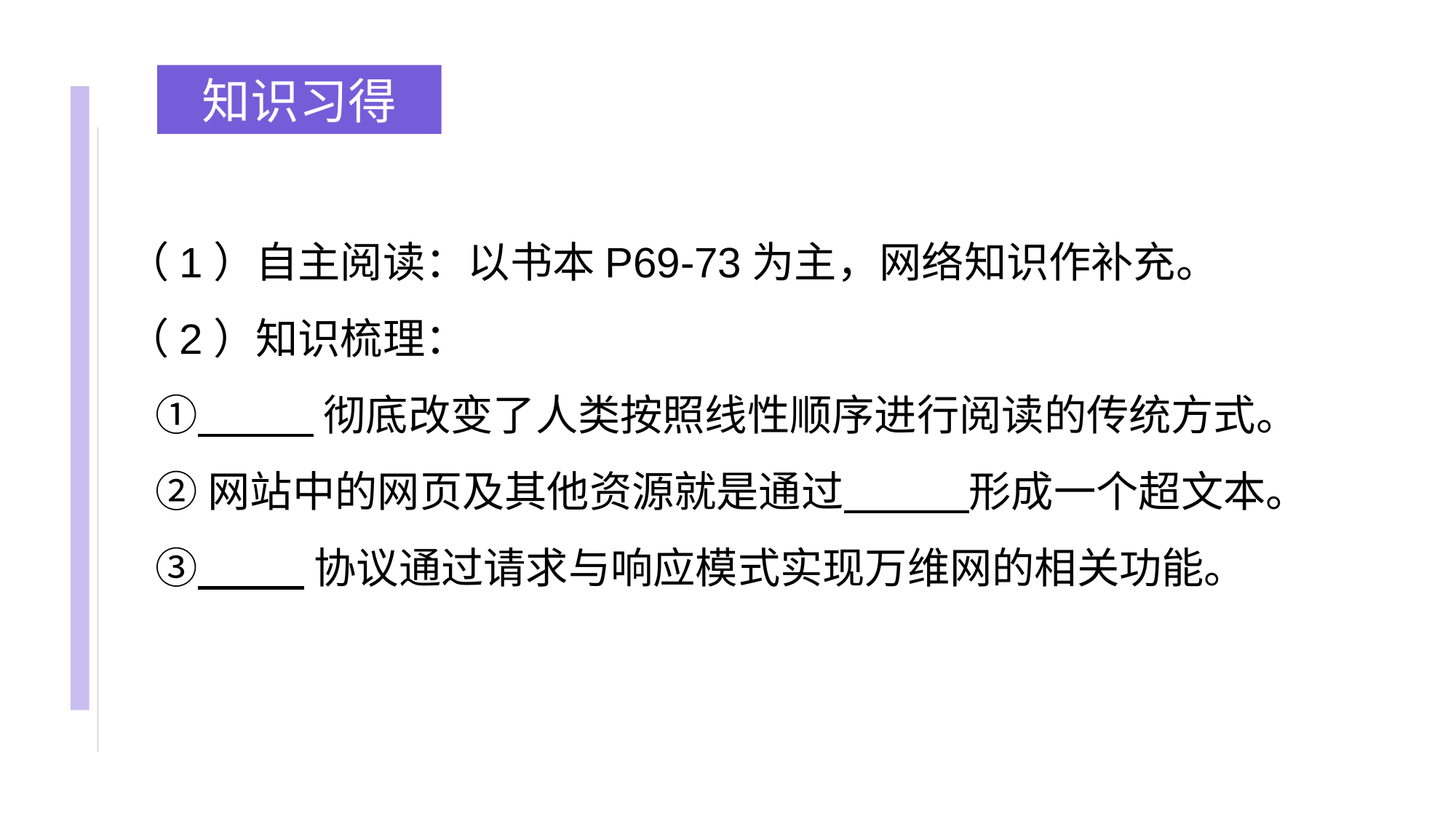

知识习得

（1）自主阅读：以书本P69-73为主，网络知识作补充。
（2）知识梳理：
   ①            彻底改变了人类按照线性顺序进行阅读的传统方式。
   ②网站中的网页及其他资源就是通过             形成一个超文本。
   ③           协议通过请求与响应模式实现万维网的相关功能。